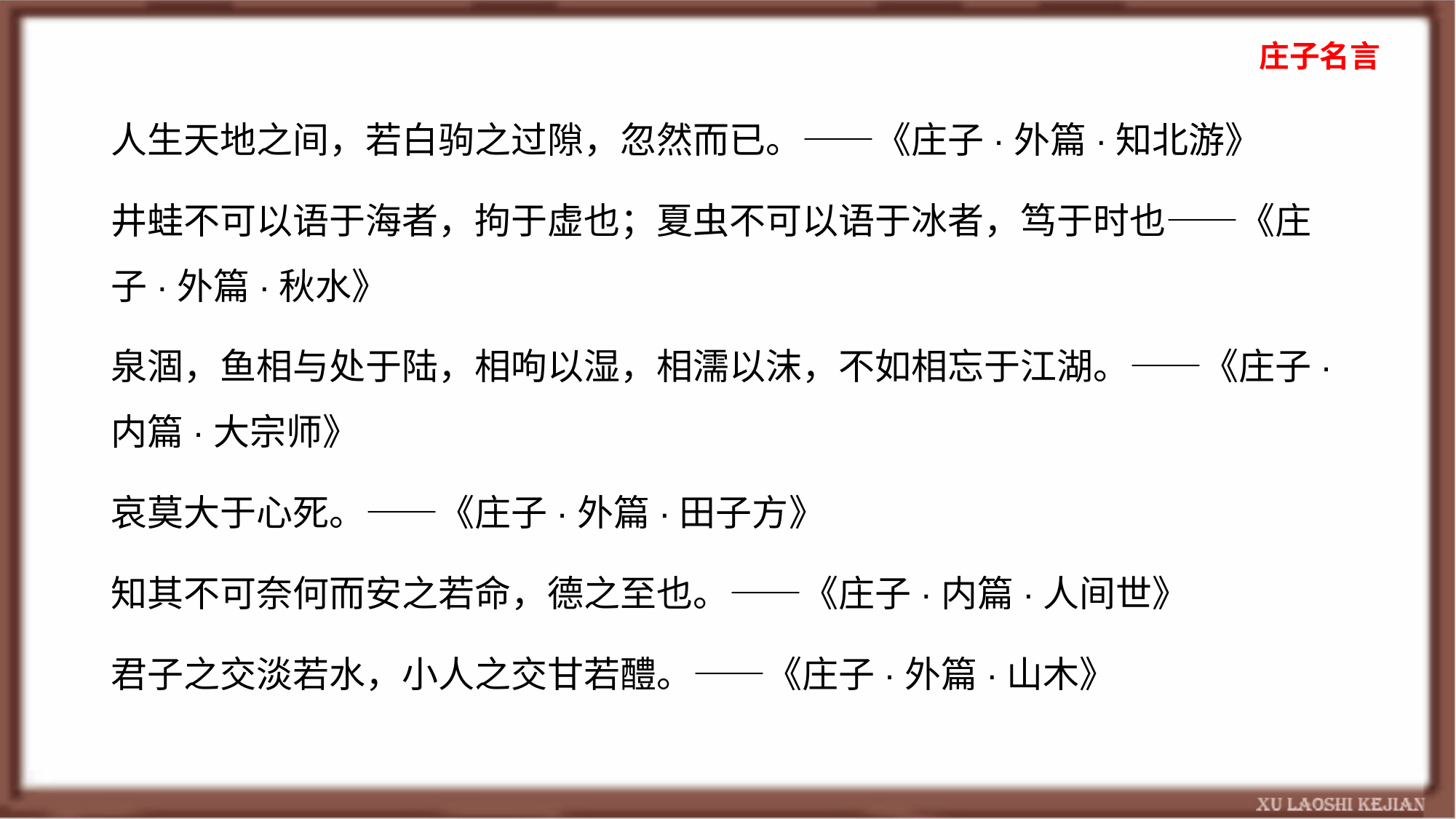

# 庄子名言
人生天地之间，若白驹之过隙，忽然而已。——《庄子·外篇·知北游》
井蛙不可以语于海者，拘于虚也；夏虫不可以语于冰者，笃于时也——《庄子·外篇·秋水》
泉涸，鱼相与处于陆，相呴以湿，相濡以沫，不如相忘于江湖。——《庄子·内篇·大宗师》
哀莫大于心死。——《庄子·外篇·田子方》
知其不可奈何而安之若命，德之至也。——《庄子·内篇·人间世》
君子之交淡若水，小人之交甘若醴。——《庄子·外篇·山木》